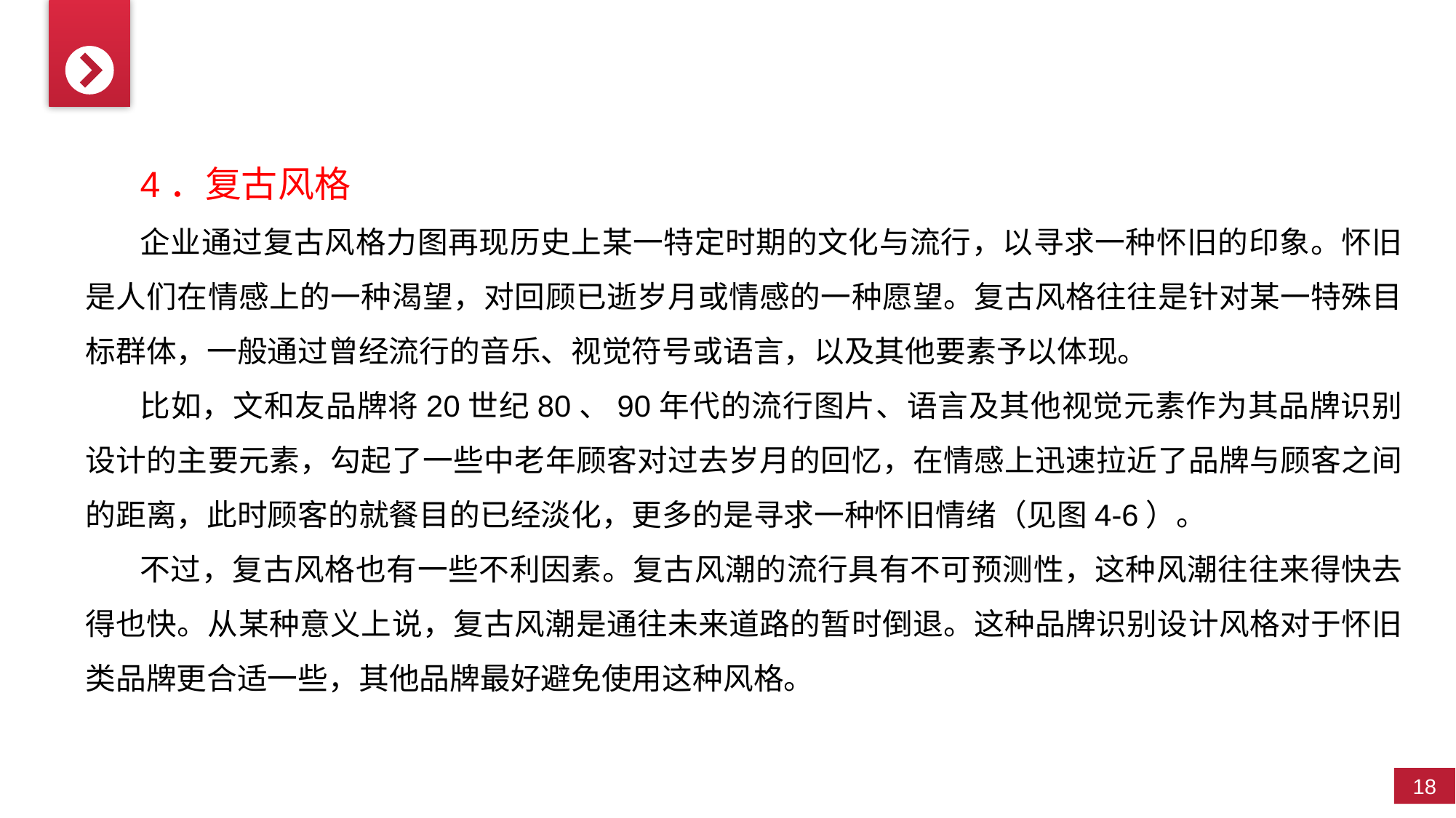

4．复古风格
企业通过复古风格力图再现历史上某一特定时期的文化与流行，以寻求一种怀旧的印象。怀旧是人们在情感上的一种渴望，对回顾已逝岁月或情感的一种愿望。复古风格往往是针对某一特殊目标群体，一般通过曾经流行的音乐、视觉符号或语言，以及其他要素予以体现。
比如，文和友品牌将20世纪80、90年代的流行图片、语言及其他视觉元素作为其品牌识别设计的主要元素，勾起了一些中老年顾客对过去岁月的回忆，在情感上迅速拉近了品牌与顾客之间的距离，此时顾客的就餐目的已经淡化，更多的是寻求一种怀旧情绪（见图4-6）。
不过，复古风格也有一些不利因素。复古风潮的流行具有不可预测性，这种风潮往往来得快去得也快。从某种意义上说，复古风潮是通往未来道路的暂时倒退。这种品牌识别设计风格对于怀旧类品牌更合适一些，其他品牌最好避免使用这种风格。